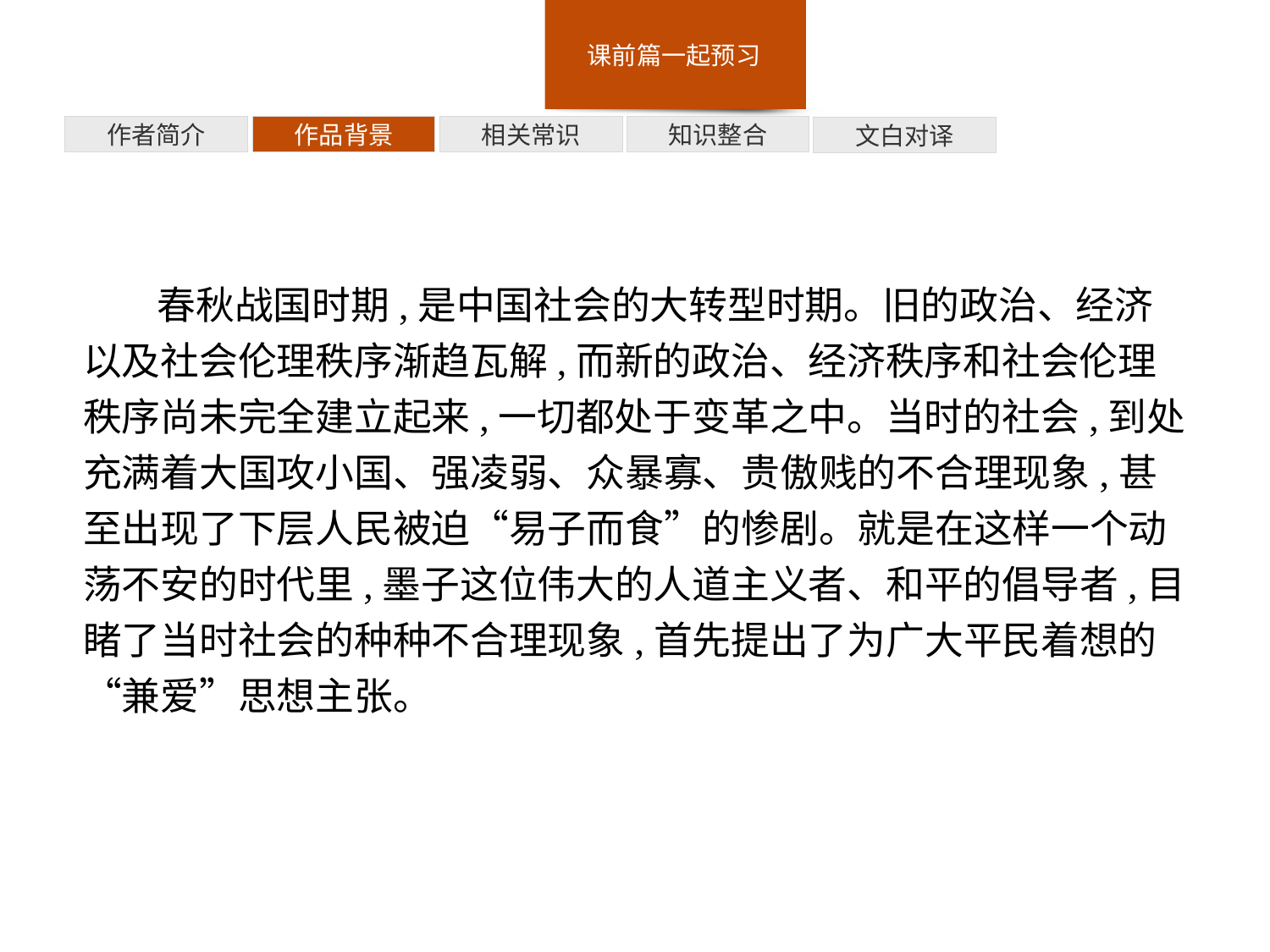

知识整合
相关常识
作品背景
作者简介
文白对译
春秋战国时期,是中国社会的大转型时期。旧的政治、经济以及社会伦理秩序渐趋瓦解,而新的政治、经济秩序和社会伦理秩序尚未完全建立起来,一切都处于变革之中。当时的社会,到处充满着大国攻小国、强凌弱、众暴寡、贵傲贱的不合理现象,甚至出现了下层人民被迫“易子而食”的惨剧。就是在这样一个动荡不安的时代里,墨子这位伟大的人道主义者、和平的倡导者,目睹了当时社会的种种不合理现象,首先提出了为广大平民着想的“兼爱”思想主张。